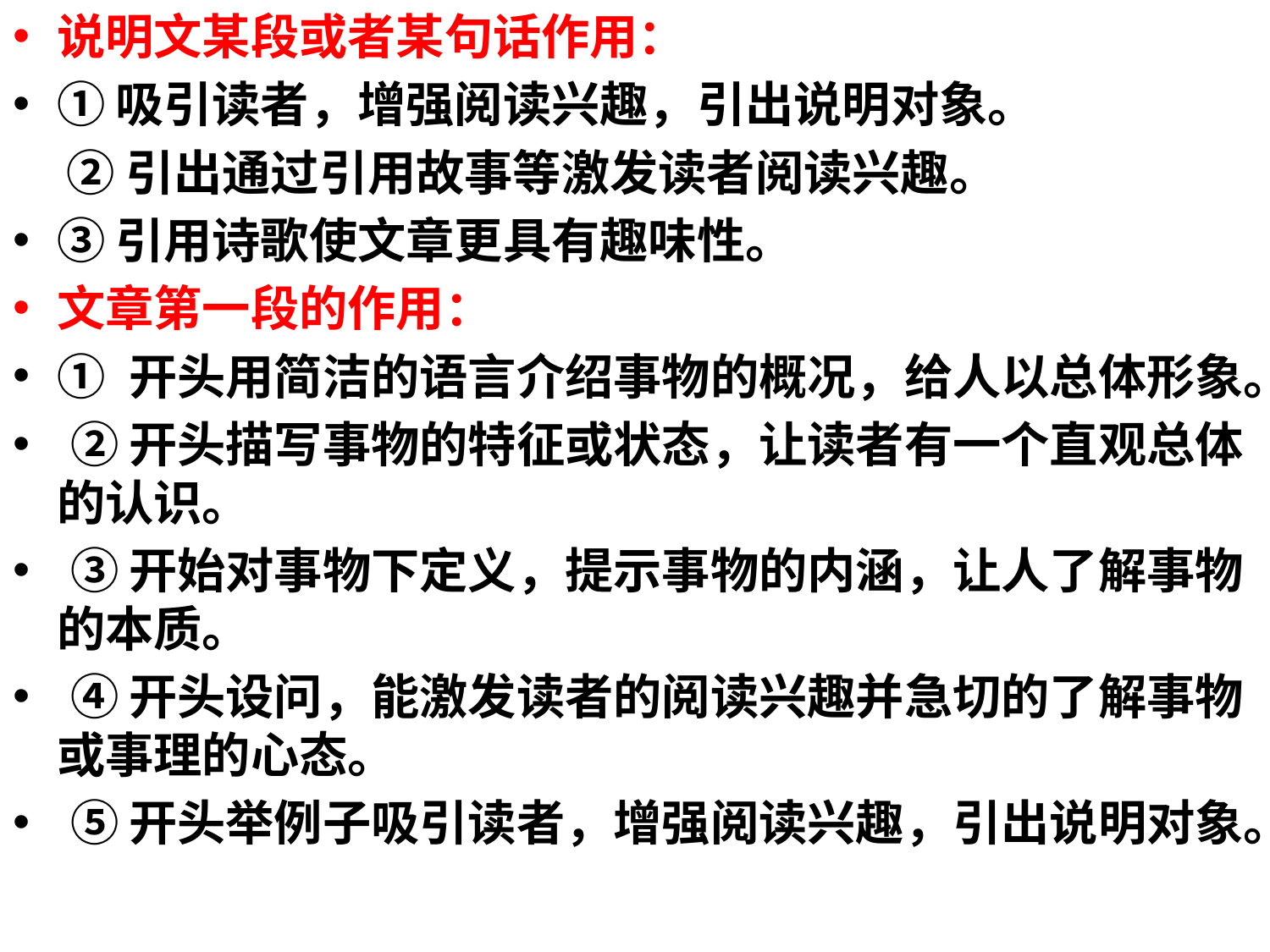

说明文某段或者某句话作用：
①吸引读者，增强阅读兴趣，引出说明对象。
    ②引出通过引用故事等激发读者阅读兴趣。
③引用诗歌使文章更具有趣味性。
文章第一段的作用：
① 开头用简洁的语言介绍事物的概况，给人以总体形象。
 ②开头描写事物的特征或状态，让读者有一个直观总体的认识。
 ③开始对事物下定义，提示事物的内涵，让人了解事物的本质。
 ④开头设问，能激发读者的阅读兴趣并急切的了解事物或事理的心态。
 ⑤开头举例子吸引读者，增强阅读兴趣，引出说明对象。

#